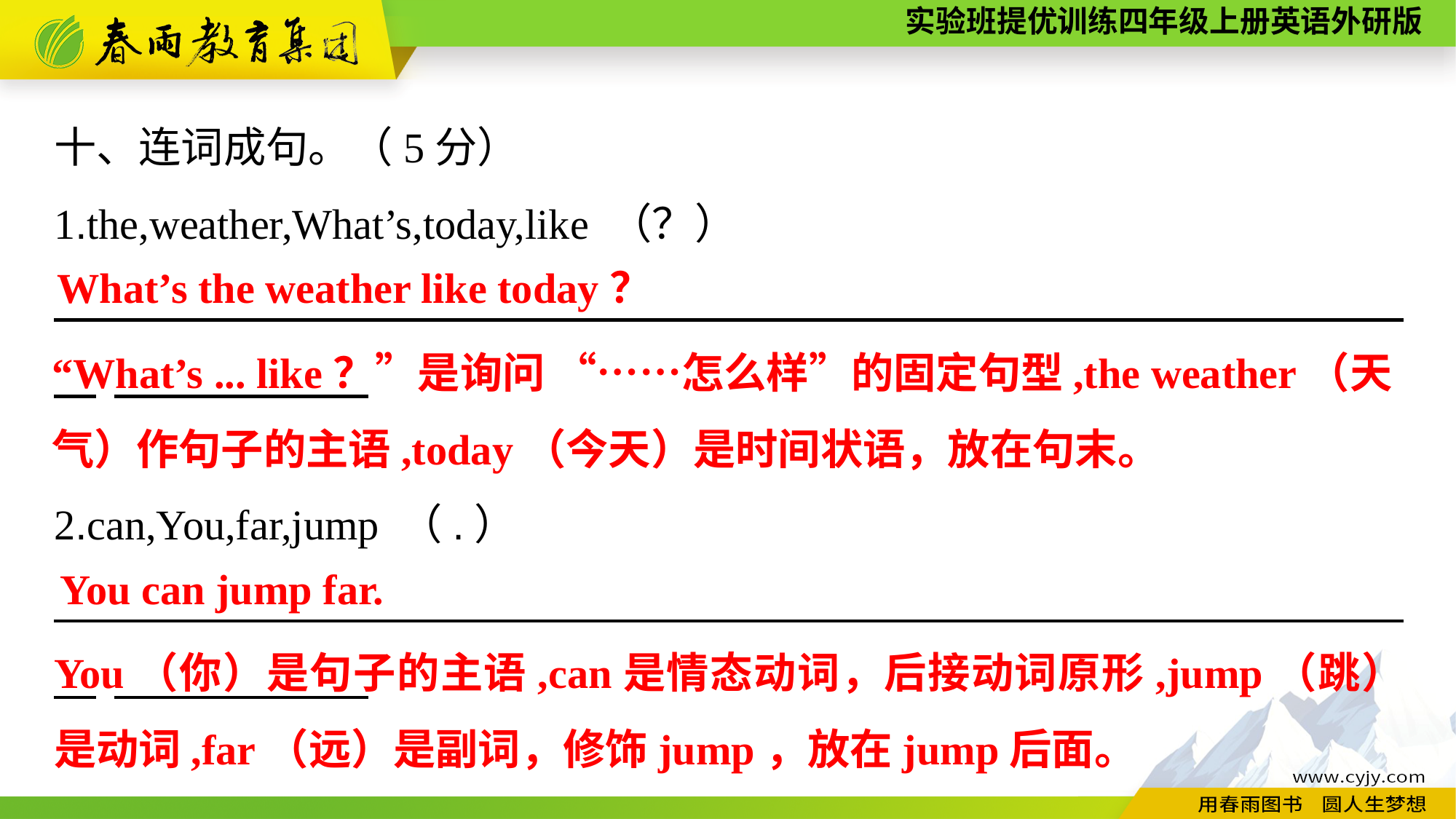

十、连词成句。（5分）
1.the,weather,What’s,today,like （？）
　　　　　　　　　　　　　　　　　　　　　　　　　　　　　　  　.

What’s the weather like today？
“What’s ... like？”是询问 “……怎么样”的固定句型,the weather（天
气）作句子的主语,today（今天）是时间状语，放在句末。
2.can,You,far,jump （.）
　　　　　　　　　　　　　　　　　　　　　　　　　　　　　　  　.
You can jump far.
You（你）是句子的主语,can是情态动词，后接动词原形,jump（跳）是动词,far（远）是副词，修饰jump，放在jump后面。